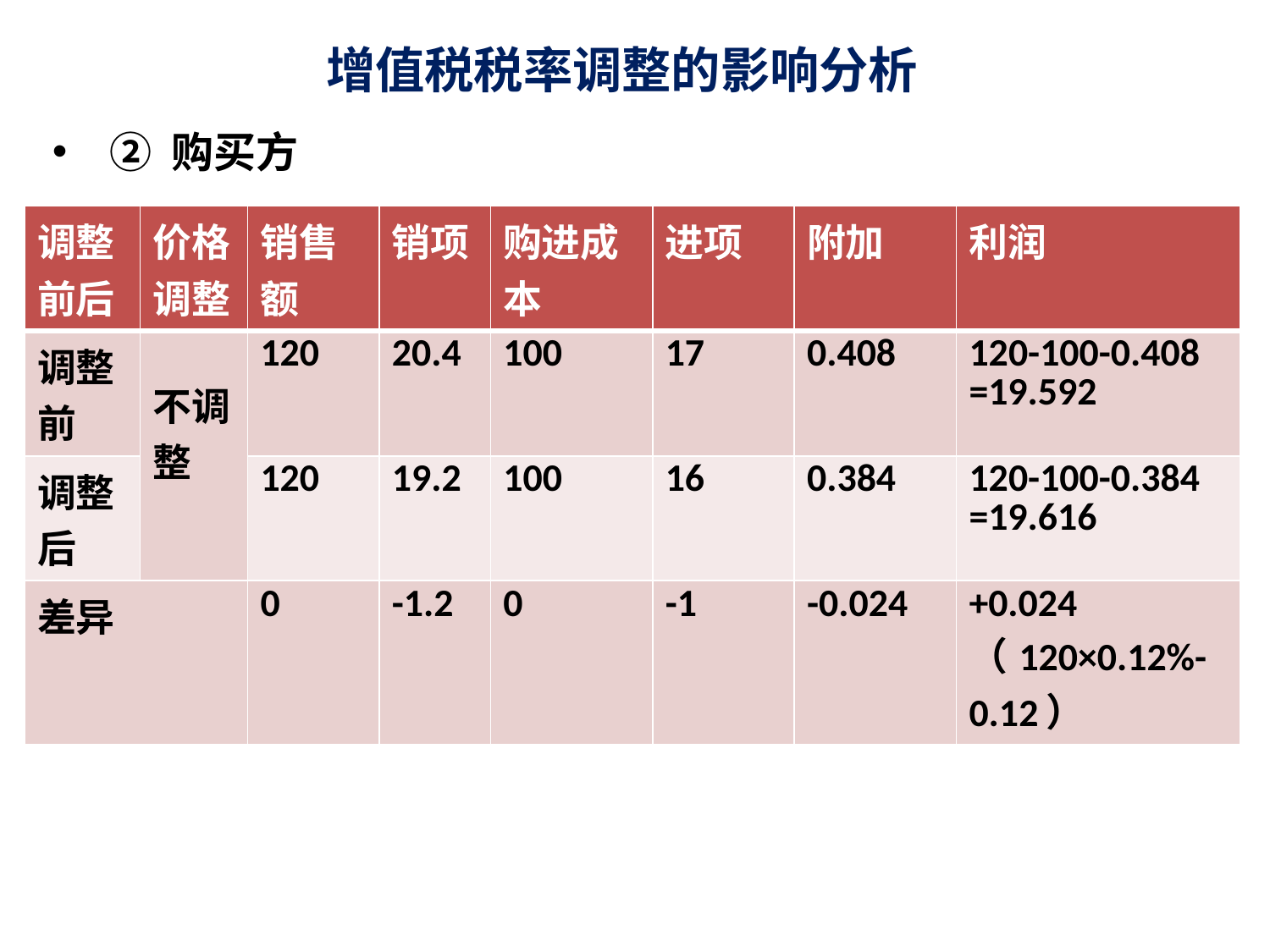

# 增值税税率调整的影响分析
 ② 购买方

| 调整前后 | 价格调整 | 销售额 | 销项 | 购进成本 | 进项 | 附加 | 利润 |
| --- | --- | --- | --- | --- | --- | --- | --- |
| 调整前 | 不调整 | 120 | 20.4 | 100 | 17 | 0.408 | 120-100-0.408 =19.592 |
| 调整后 |  | 120 | 19.2 | 100 | 16 | 0.384 | 120-100-0.384 =19.616 |
| 差异 |  | 0 | -1.2 | 0 | -1 | -0.024 | +0.024 （120×0.12%-0.12） |